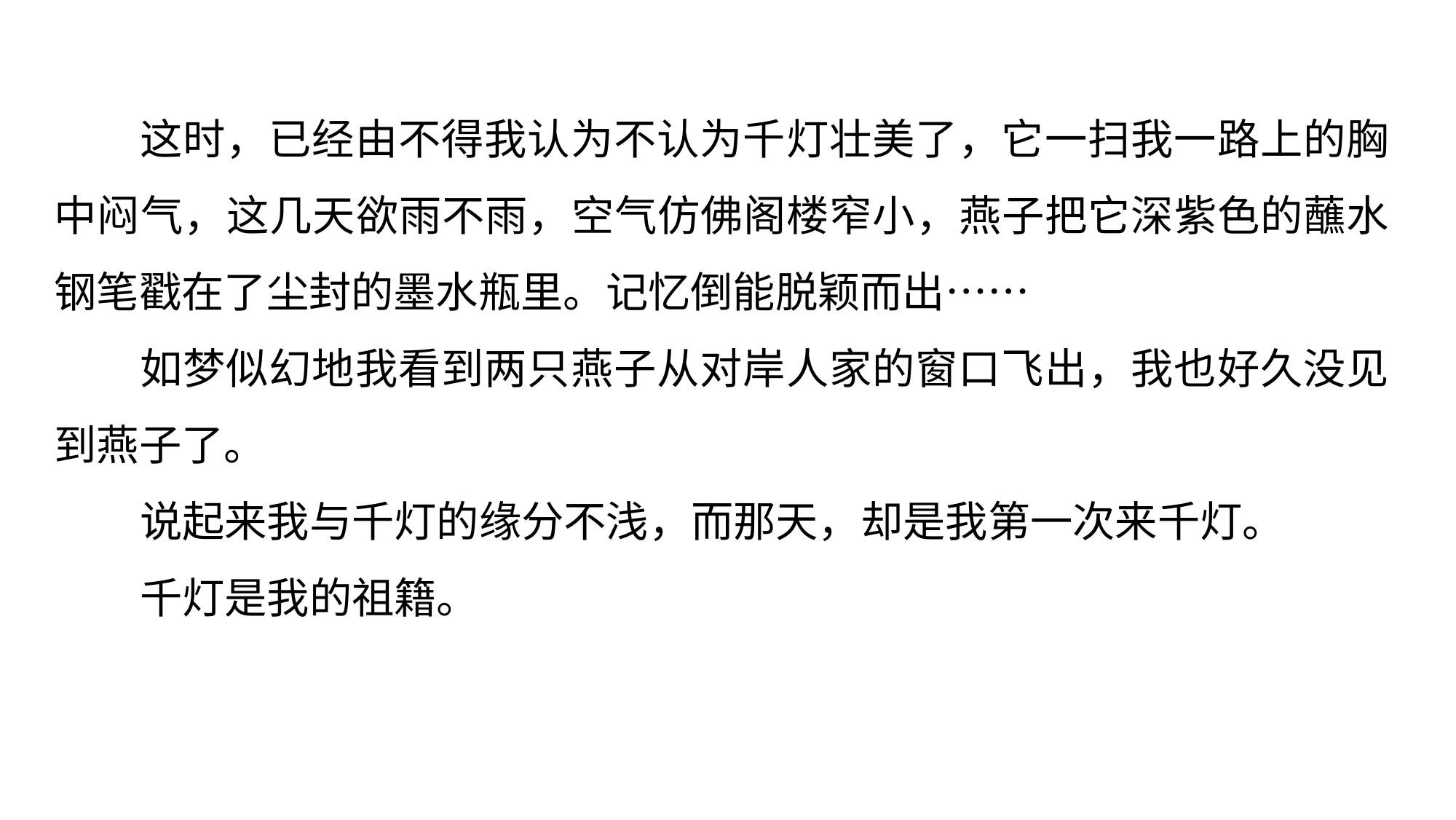

这时，已经由不得我认为不认为千灯壮美了，它一扫我一路上的胸中闷气，这几天欲雨不雨，空气仿佛阁楼窄小，燕子把它深紫色的蘸水钢笔戳在了尘封的墨水瓶里。记忆倒能脱颖而出……
如梦似幻地我看到两只燕子从对岸人家的窗口飞出，我也好久没见到燕子了。
说起来我与千灯的缘分不浅，而那天，却是我第一次来千灯。
千灯是我的祖籍。